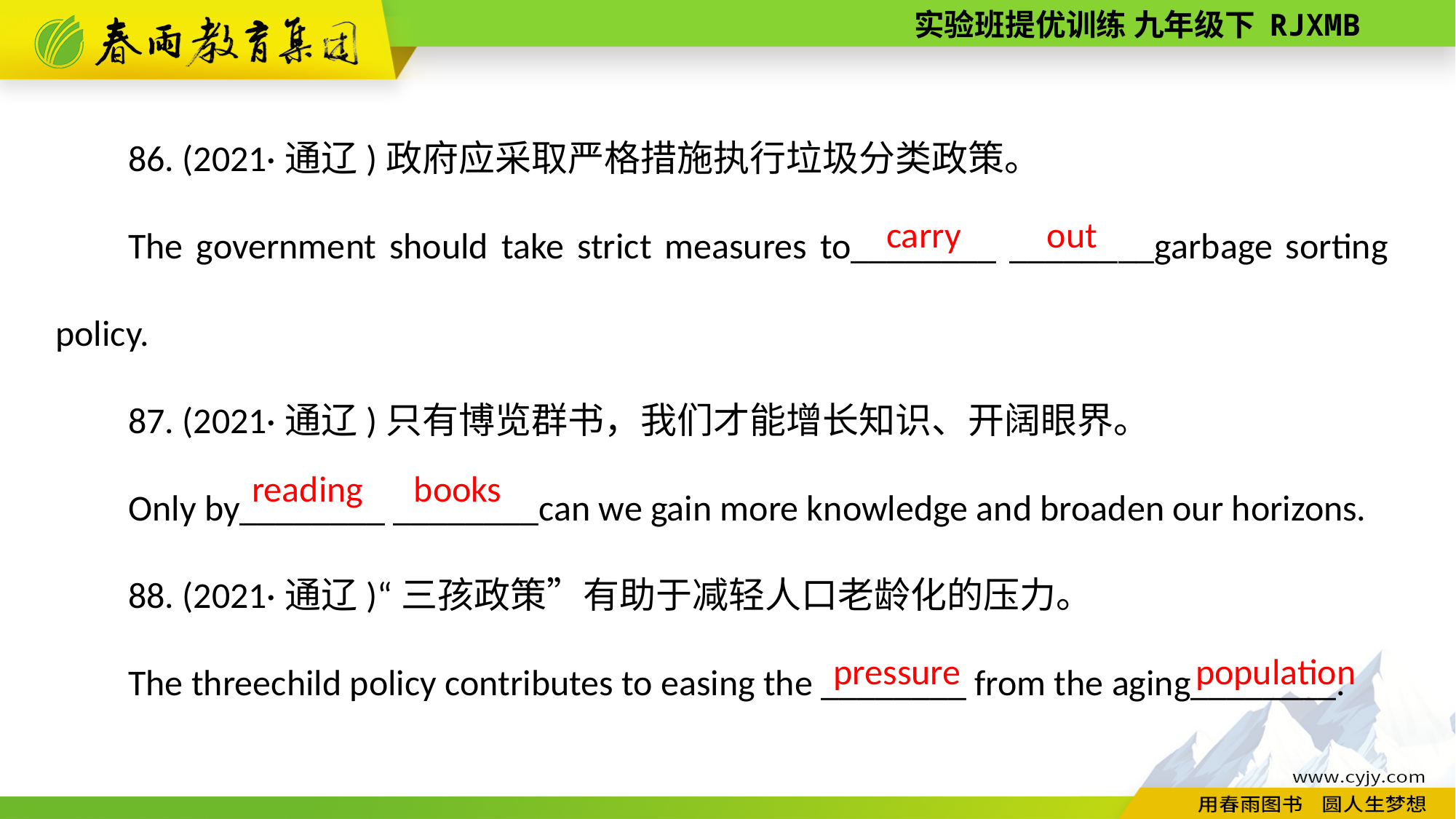

86. (2021·通辽)政府应采取严格措施执行垃圾分类政策。
The government should take strict measures to________ ________garbage sorting policy.
87. (2021·通辽)只有博览群书，我们才能增长知识、开阔眼界。
Only by________ ________can we gain more knowledge and broaden our horizons.
88. (2021·通辽)“三孩政策”有助于减轻人口老龄化的压力。
The three­child policy contributes to easing the ________ from the aging________.
out
carry
reading
books
population
pressure